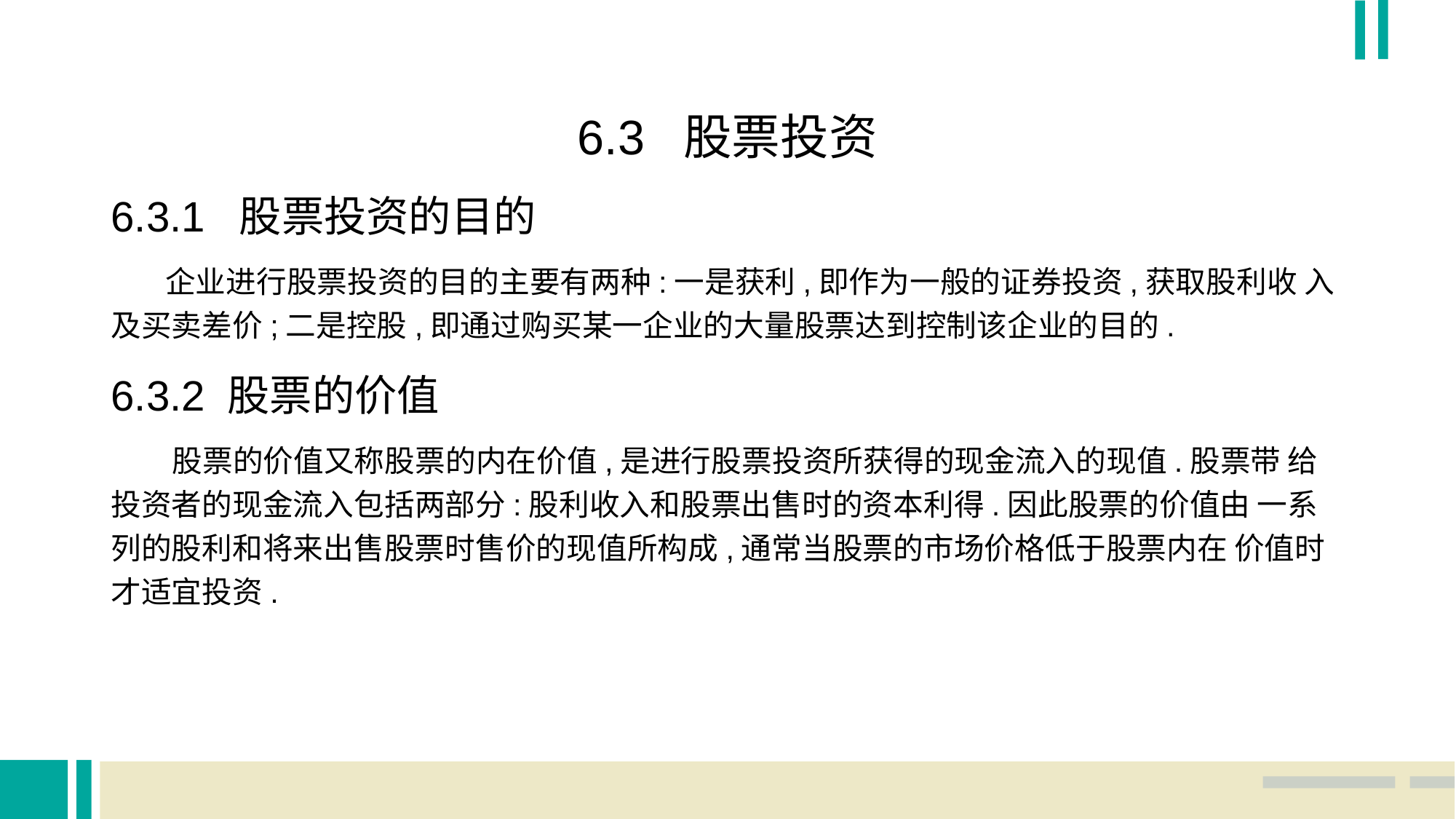

6.3  股票投资
6.3.1  股票投资的目的
       企业进行股票投资的目的主要有两种:一是获利,即作为一般的证券投资,获取股利收 入及买卖差价;二是控股,即通过购买某一企业的大量股票达到控制该企业的目的.
6.3.2 股票的价值
        股票的价值又称股票的内在价值,是进行股票投资所获得的现金流入的现值.股票带 给投资者的现金流入包括两部分:股利收入和股票出售时的资本利得.因此股票的价值由 一系列的股利和将来出售股票时售价的现值所构成,通常当股票的市场价格低于股票内在 价值时才适宜投资.